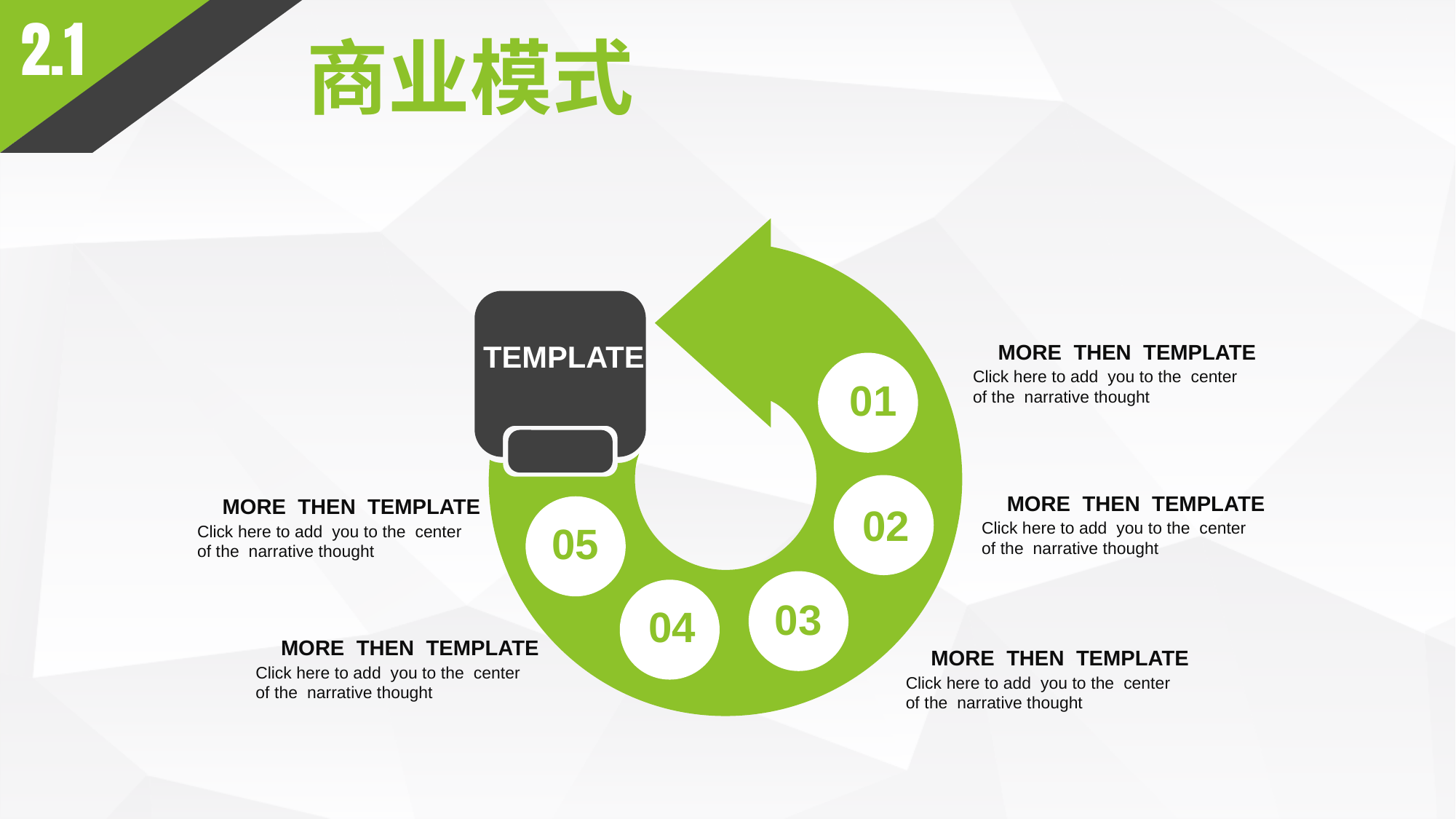

2.1
商业模式

   MORE  THEN  TEMPLATE
Click here to add  you to the  center
of the  narrative thought
TEMPLATE

01

   MORE  THEN  TEMPLATE
Click here to add  you to the  center
of the  narrative thought
   MORE  THEN  TEMPLATE
Click here to add  you to the  center
of the  narrative thought
02

05

03
04
   MORE  THEN  TEMPLATE
Click here to add  you to the  center
of the  narrative thought
   MORE  THEN  TEMPLATE
Click here to add  you to the  center
of the  narrative thought